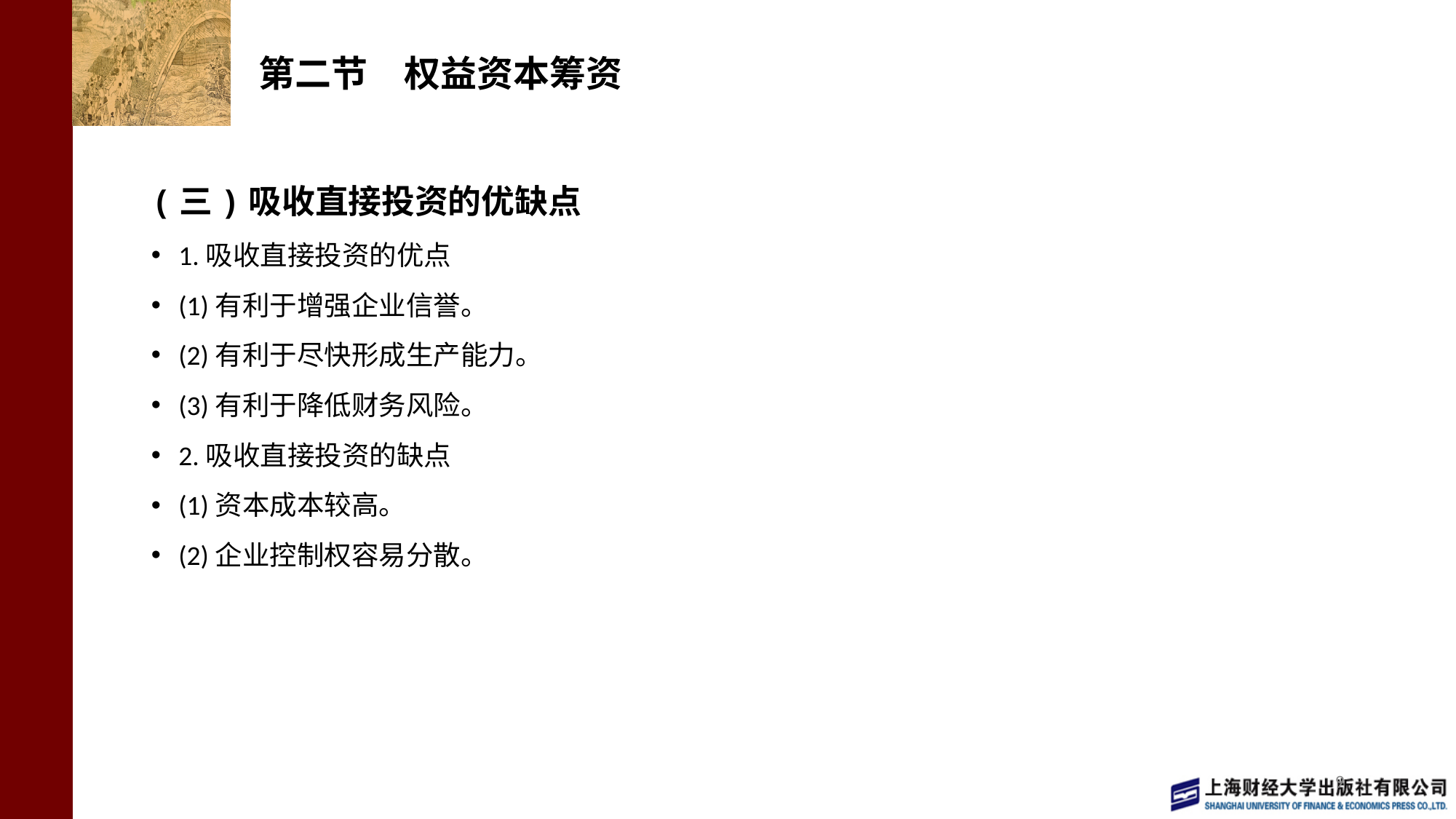

# 第二节　权益资本筹资
(三)吸收直接投资的优缺点
1.吸收直接投资的优点
(1)有利于增强企业信誉。
(2)有利于尽快形成生产能力。
(3)有利于降低财务风险。
2.吸收直接投资的缺点
(1)资本成本较高。
(2)企业控制权容易分散。

9